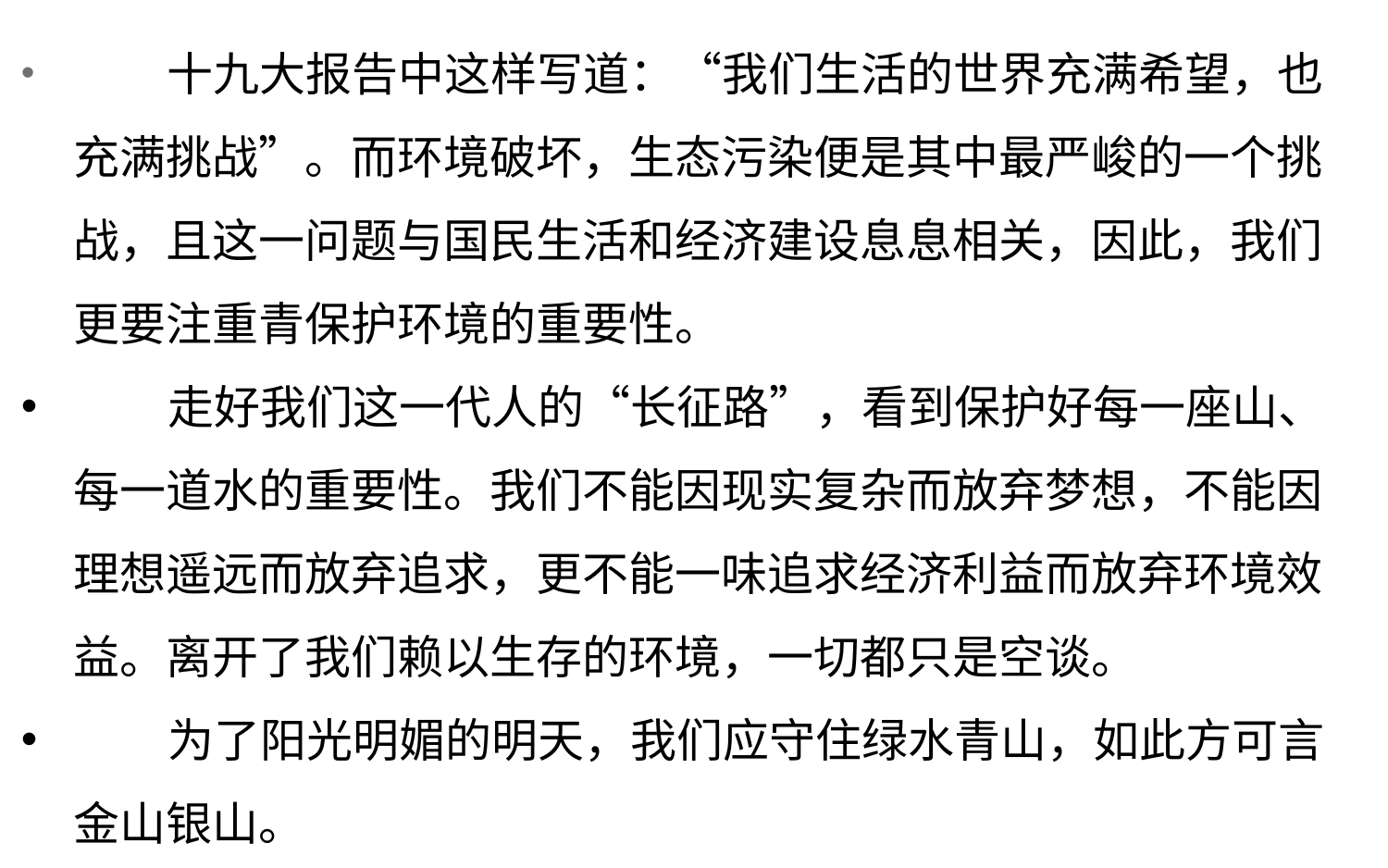

十九大报告中这样写道：“我们生活的世界充满希望，也充满挑战”。而环境破坏，生态污染便是其中最严峻的一个挑战，且这一问题与国民生活和经济建设息息相关，因此，我们更要注重青保护环境的重要性。
        走好我们这一代人的“长征路”，看到保护好每一座山、每一道水的重要性。我们不能因现实复杂而放弃梦想，不能因理想遥远而放弃追求，更不能一味追求经济利益而放弃环境效益。离开了我们赖以生存的环境，一切都只是空谈。
        为了阳光明媚的明天，我们应守住绿水青山，如此方可言金山银山。